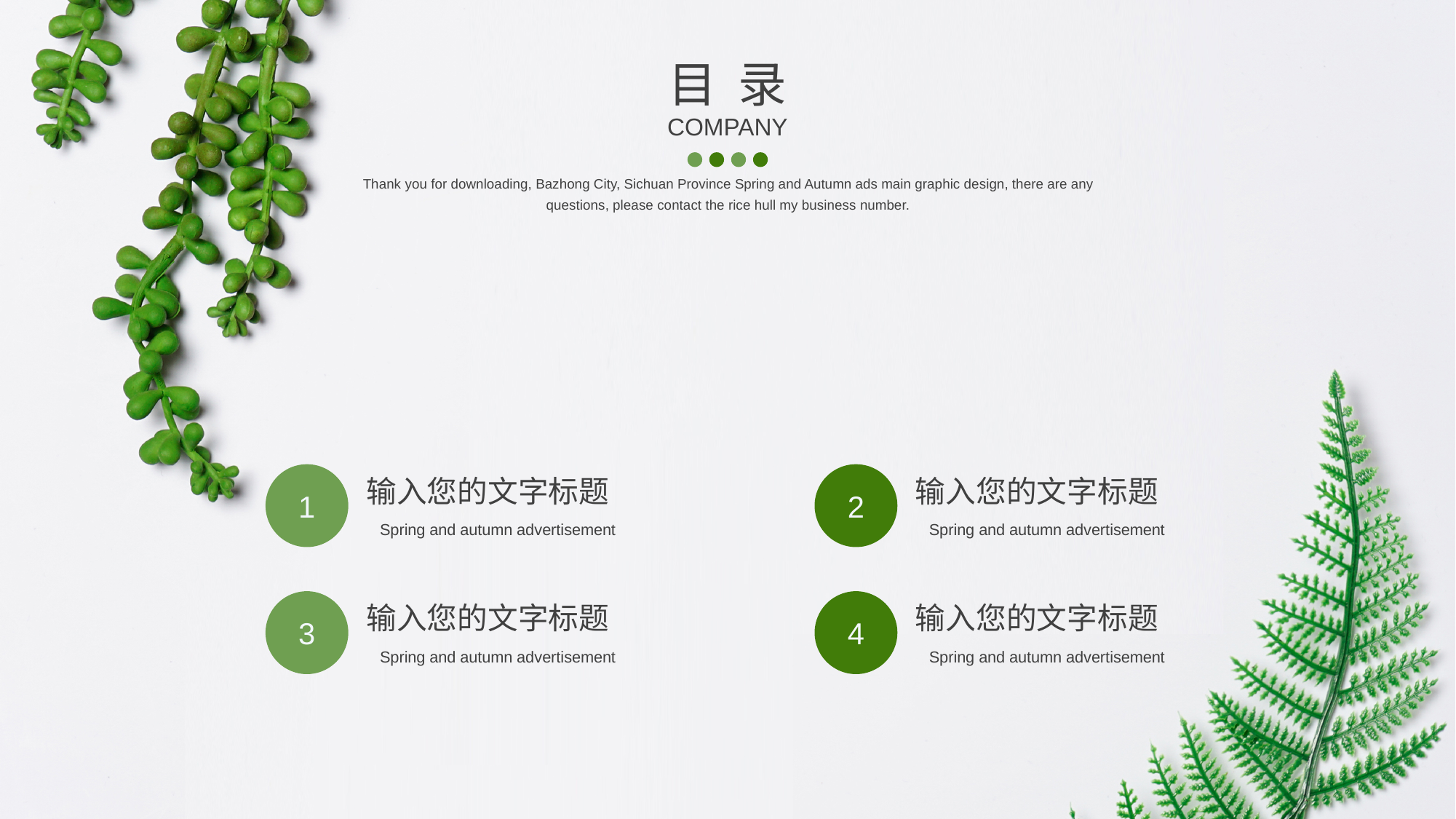

目  录
COMPANY

Thank you for downloading, Bazhong City, Sichuan Province Spring and Autumn ads main graphic design, there are any questions, please contact the rice hull my business number.
1
2
输入您的文字标题
Spring and autumn advertisement
输入您的文字标题
Spring and autumn advertisement
3
4
输入您的文字标题
Spring and autumn advertisement
输入您的文字标题
Spring and autumn advertisement